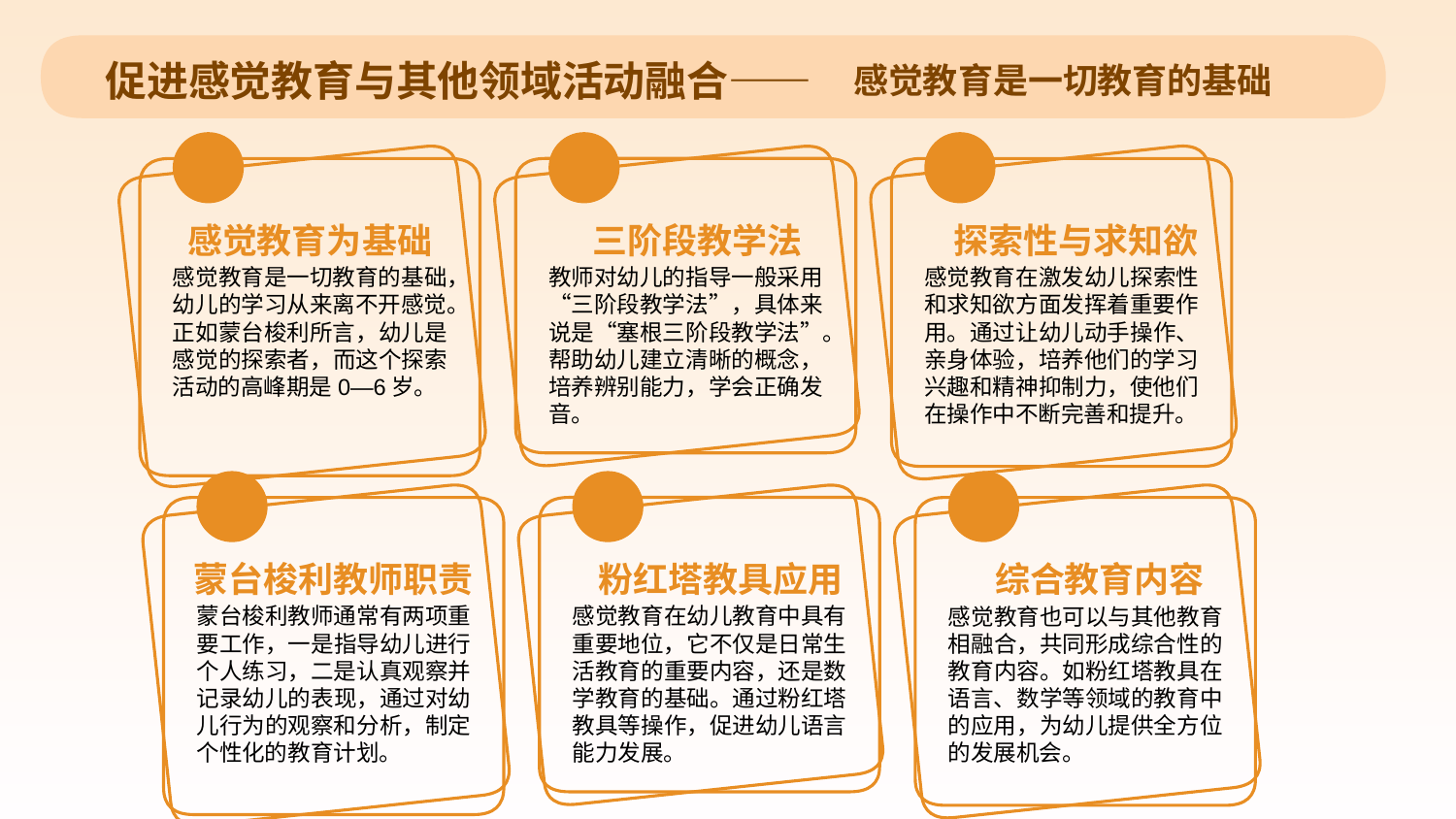

促进感觉教育与其他领域活动融合——

感觉教育是一切教育的基础

三阶段教学法
探索性与求知欲
感觉教育为基础
感觉教育是一切教育的基础，幼儿的学习从来离不开感觉。正如蒙台梭利所言，幼儿是感觉的探索者，而这个探索活动的高峰期是0—6岁。
教师对幼儿的指导一般采用“三阶段教学法”，具体来说是“塞根三阶段教学法”。帮助幼儿建立清晰的概念，培养辨别能力，学会正确发音。
感觉教育在激发幼儿探索性和求知欲方面发挥着重要作用。通过让幼儿动手操作、亲身体验，培养他们的学习兴趣和精神抑制力，使他们在操作中不断完善和提升。

粉红塔教具应用
综合教育内容
蒙台梭利教师职责
蒙台梭利教师通常有两项重要工作，一是指导幼儿进行个人练习，二是认真观察并记录幼儿的表现，通过对幼儿行为的观察和分析，制定个性化的教育计划。
感觉教育在幼儿教育中具有重要地位，它不仅是日常生活教育的重要内容，还是数学教育的基础。通过粉红塔教具等操作，促进幼儿语言能力发展。
感觉教育也可以与其他教育相融合，共同形成综合性的教育内容。如粉红塔教具在语言、数学等领域的教育中的应用，为幼儿提供全方位的发展机会。